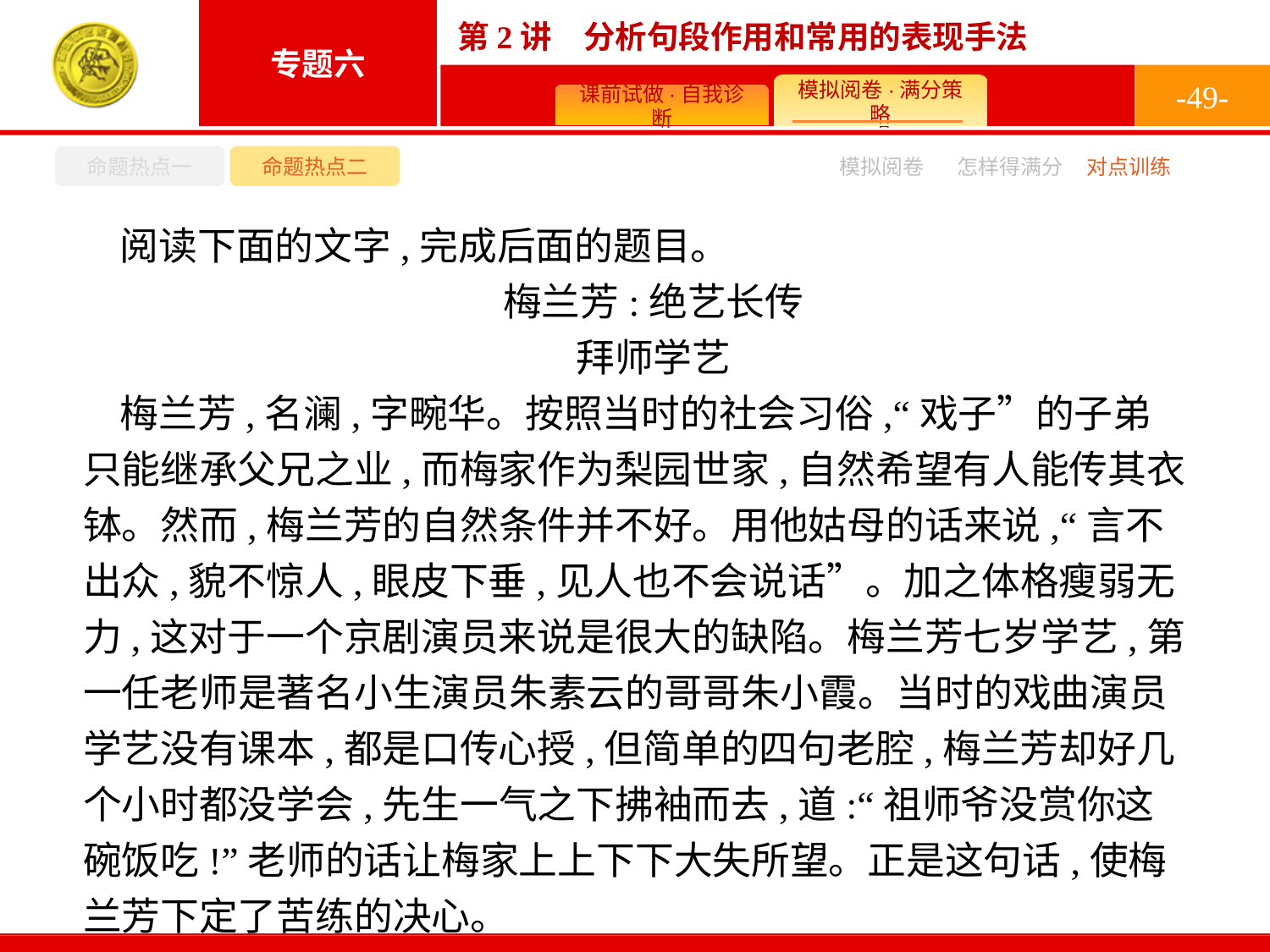

-49-
命题热点一
命题热点二
怎样得满分
模拟阅卷
对点训练
阅读下面的文字,完成后面的题目。
梅兰芳:绝艺长传
拜师学艺
梅兰芳,名澜,字畹华。按照当时的社会习俗,“戏子”的子弟只能继承父兄之业,而梅家作为梨园世家,自然希望有人能传其衣钵。然而,梅兰芳的自然条件并不好。用他姑母的话来说,“言不出众,貌不惊人,眼皮下垂,见人也不会说话”。加之体格瘦弱无力,这对于一个京剧演员来说是很大的缺陷。梅兰芳七岁学艺,第一任老师是著名小生演员朱素云的哥哥朱小霞。当时的戏曲演员学艺没有课本,都是口传心授,但简单的四句老腔,梅兰芳却好几个小时都没学会,先生一气之下拂袖而去,道:“祖师爷没赏你这碗饭吃!”老师的话让梅家上上下下大失所望。正是这句话,使梅兰芳下定了苦练的决心。